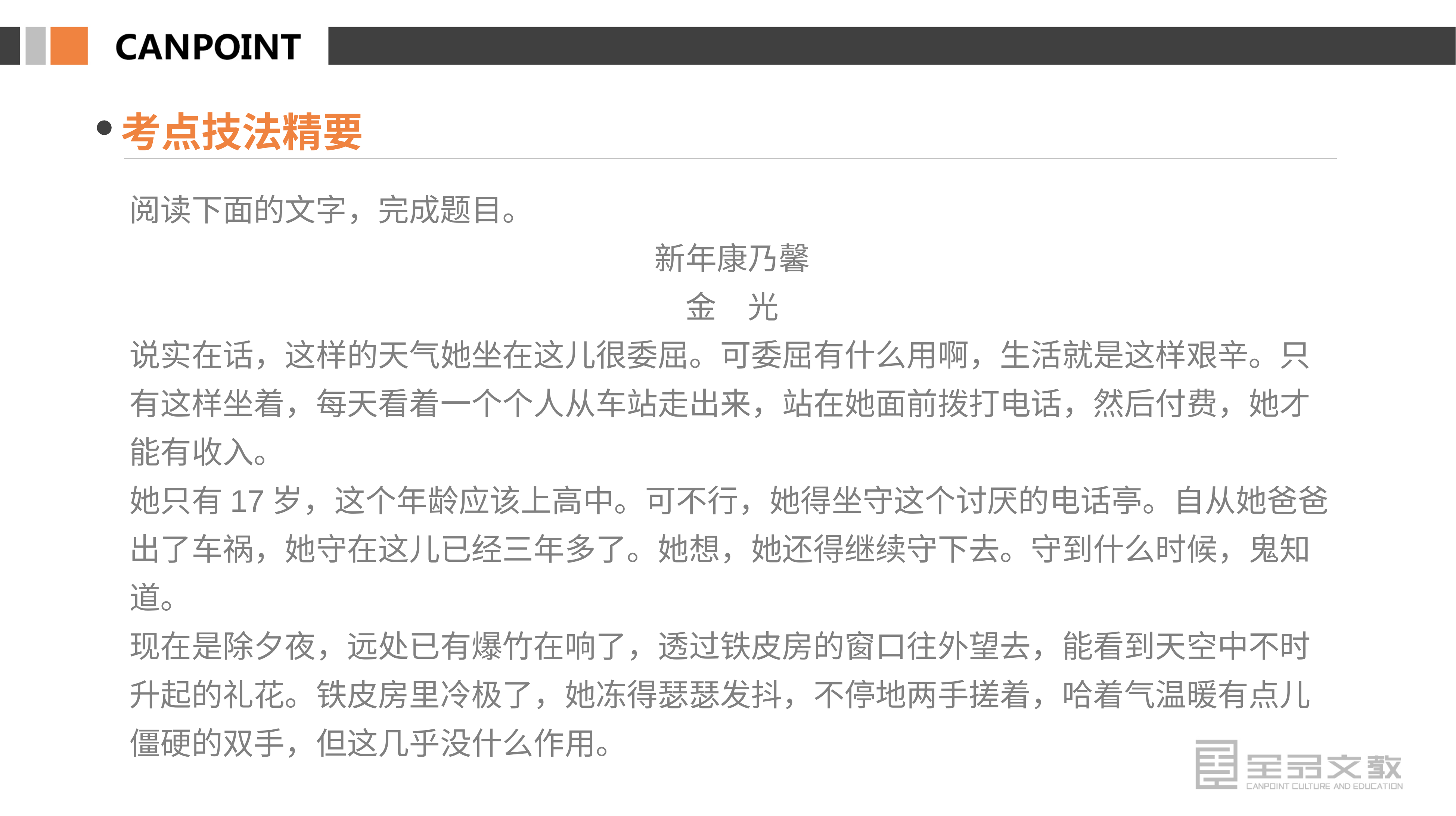

考点技法精要

阅读下面的文字，完成题目。
新年康乃馨
金　光
说实在话，这样的天气她坐在这儿很委屈。可委屈有什么用啊，生活就是这样艰辛。只有这样坐着，每天看着一个个人从车站走出来，站在她面前拨打电话，然后付费，她才能有收入。
她只有17岁，这个年龄应该上高中。可不行，她得坐守这个讨厌的电话亭。自从她爸爸出了车祸，她守在这儿已经三年多了。她想，她还得继续守下去。守到什么时候，鬼知道。
现在是除夕夜，远处已有爆竹在响了，透过铁皮房的窗口往外望去，能看到天空中不时升起的礼花。铁皮房里冷极了，她冻得瑟瑟发抖，不停地两手搓着，哈着气温暖有点儿僵硬的双手，但这几乎没什么作用。